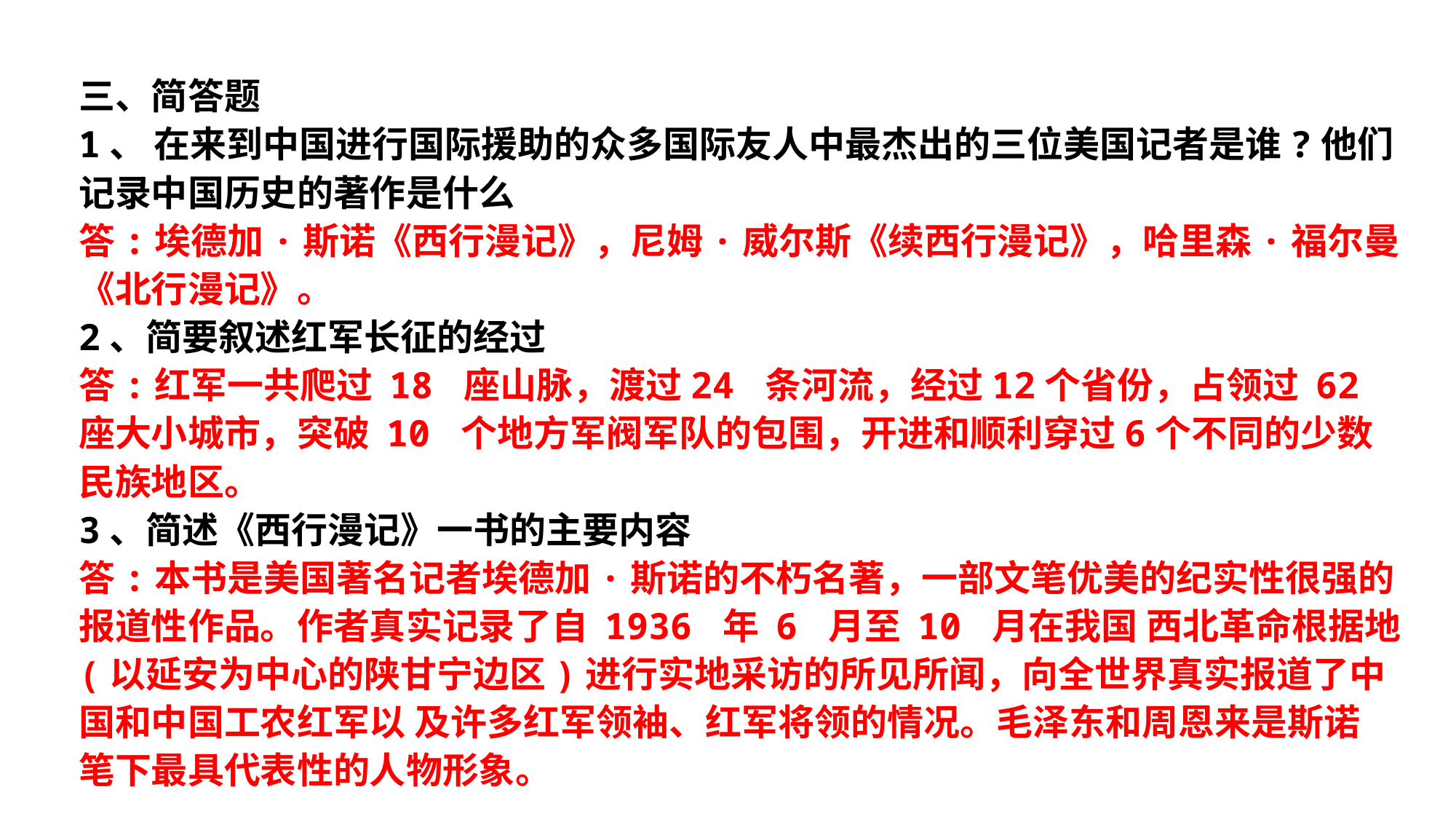

三、简答题
1、 在来到中国进行国际援助的众多国际友人中最杰出的三位美国记者是谁?他们记录中国历史的著作是什么
答:埃德加·斯诺《西行漫记》，尼姆·威尔斯《续西行漫记》，哈里森·福尔曼《北行漫记》。
2、简要叙述红军长征的经过
答:红军一共爬过 18 座山脉，渡过24 条河流，经过12个省份，占领过 62 座大小城市，突破 10 个地方军阀军队的包围，开进和顺利穿过6个不同的少数民族地区。
3、简述《西行漫记》一书的主要内容
答:本书是美国著名记者埃德加·斯诺的不朽名著，一部文笔优美的纪实性很强的 报道性作品。作者真实记录了自 1936 年 6 月至 10 月在我国 西北革命根据地(以延安为中心的陕甘宁边区)进行实地采访的所见所闻，向全世界真实报道了中国和中国工农红军以 及许多红军领袖、红军将领的情况。毛泽东和周恩来是斯诺 笔下最具代表性的人物形象。